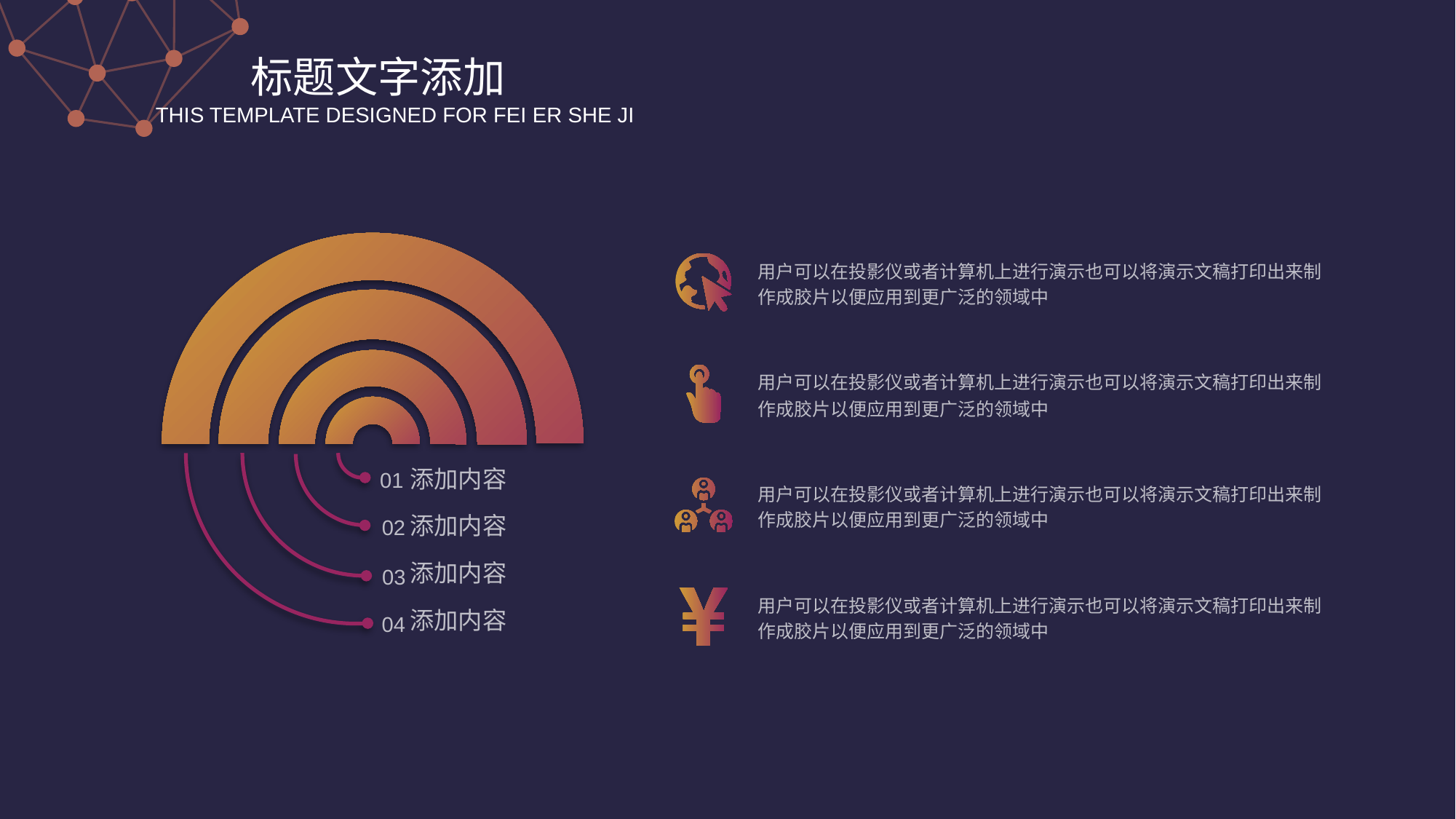

标题文字添加
THIS TEMPLATE DESIGNED FOR FEI ER SHE JI

用户可以在投影仪或者计算机上进行演示也可以将演示文稿打印出来制作成胶片以便应用到更广泛的领域中

用户可以在投影仪或者计算机上进行演示也可以将演示文稿打印出来制作成胶片以便应用到更广泛的领域中

01
添加内容
02
添加内容
03
添加内容
04
添加内容
用户可以在投影仪或者计算机上进行演示也可以将演示文稿打印出来制作成胶片以便应用到更广泛的领域中

用户可以在投影仪或者计算机上进行演示也可以将演示文稿打印出来制作成胶片以便应用到更广泛的领域中